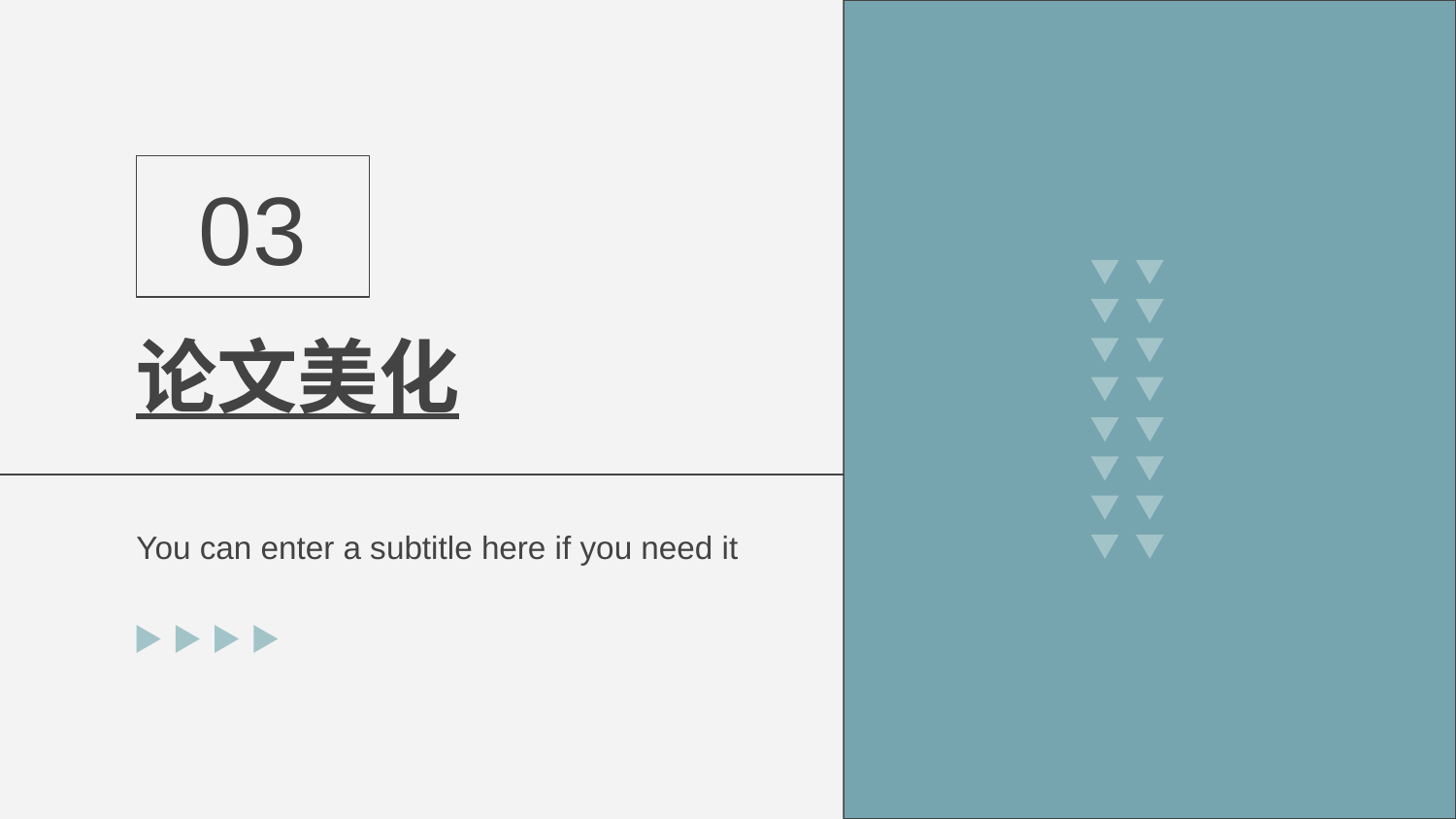

03
# 论文美化
You can enter a subtitle here if you need it